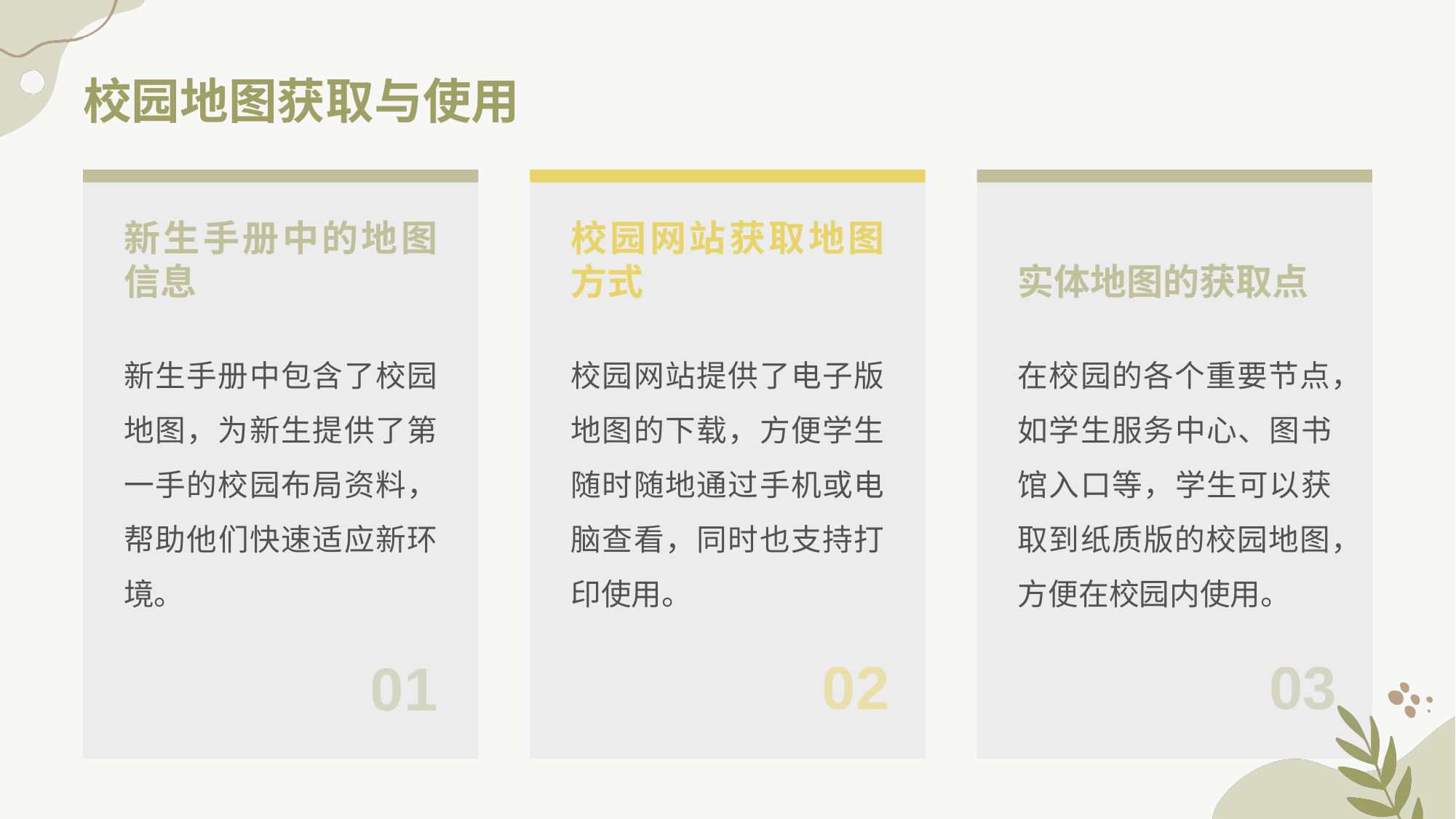

# 校园地图获取与使用

新生手册中的地图信息
校园网站获取地图方式
实体地图的获取点
新生手册中包含了校园地图，为新生提供了第一手的校园布局资料，帮助他们快速适应新环境。
校园网站提供了电子版地图的下载，方便学生随时随地通过手机或电脑查看，同时也支持打印使用。
在校园的各个重要节点，如学生服务中心、图书馆入口等，学生可以获取到纸质版的校园地图，方便在校园内使用。
02
03
01